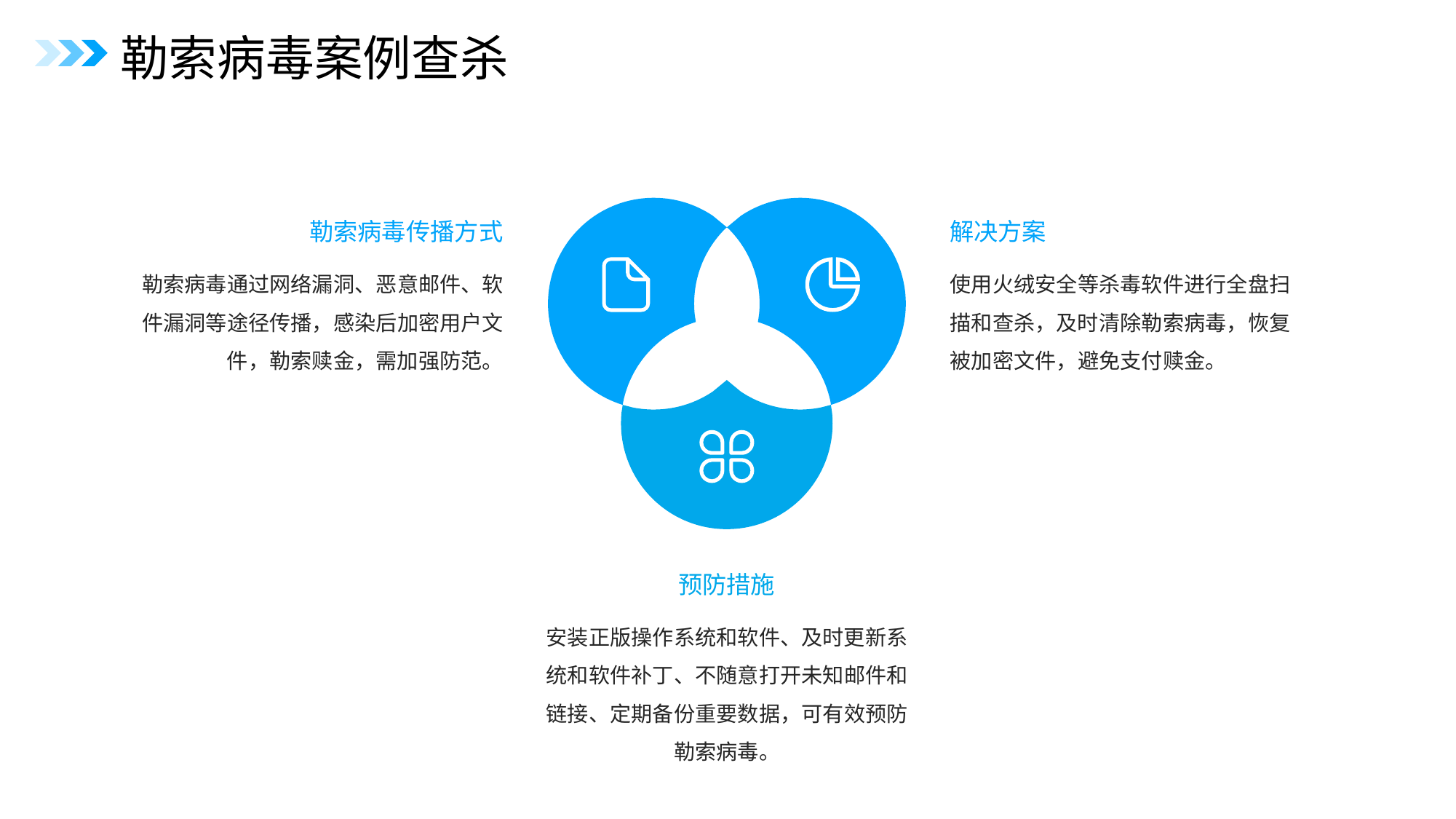

勒索病毒案例查杀

勒索病毒传播方式
解决方案

勒索病毒通过网络漏洞、恶意邮件、软件漏洞等途径传播，感染后加密用户文件，勒索赎金，需加强防范。
使用火绒安全等杀毒软件进行全盘扫描和查杀，及时清除勒索病毒，恢复被加密文件，避免支付赎金。

预防措施
安装正版操作系统和软件、及时更新系统和软件补丁、不随意打开未知邮件和链接、定期备份重要数据，可有效预防勒索病毒。